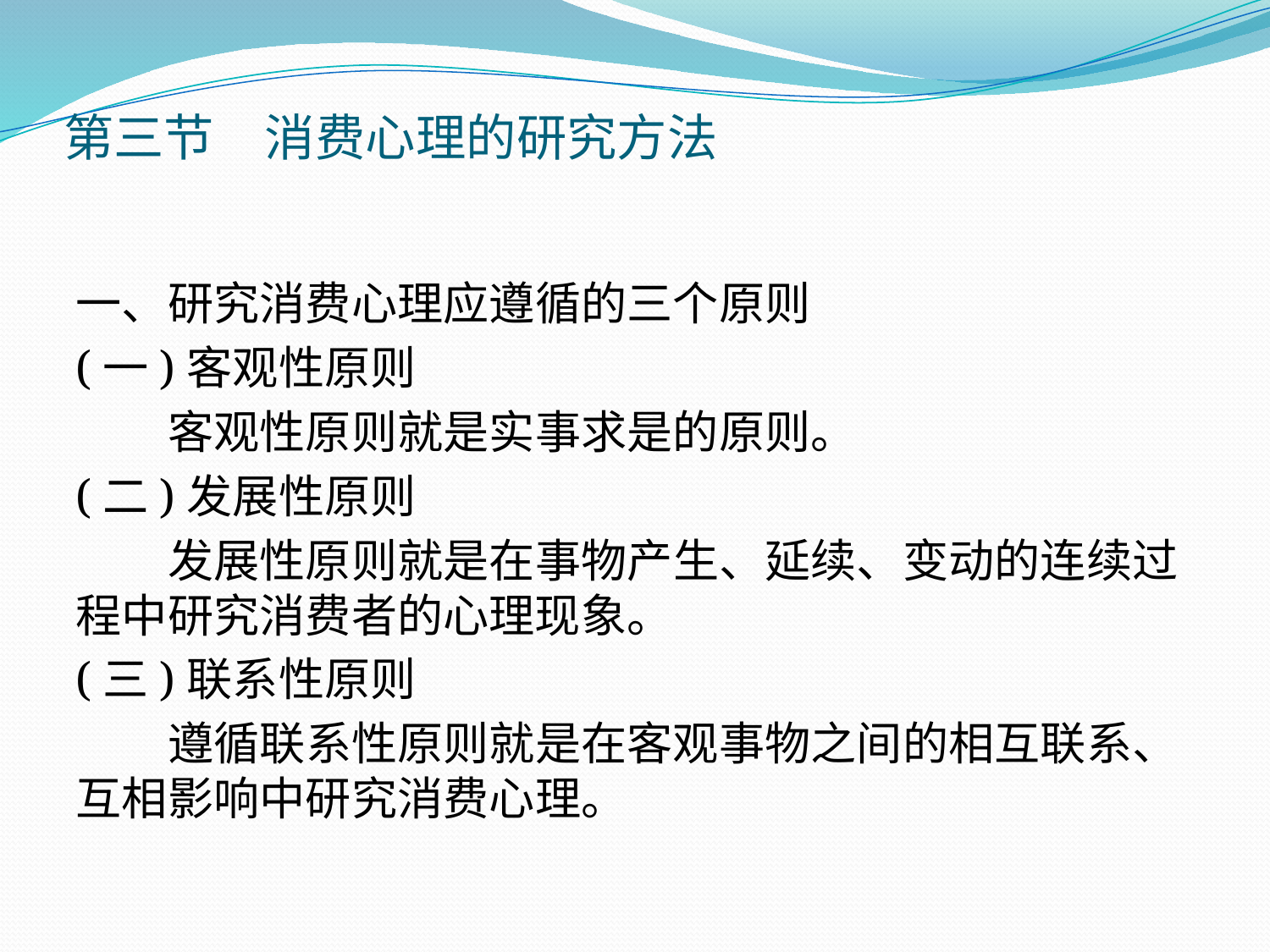

# 第三节　消费心理的研究方法
一、研究消费心理应遵循的三个原则
(一)客观性原则
　　客观性原则就是实事求是的原则。
(二)发展性原则
　　发展性原则就是在事物产生、延续、变动的连续过程中研究消费者的心理现象。
(三)联系性原则
　　遵循联系性原则就是在客观事物之间的相互联系、互相影响中研究消费心理。